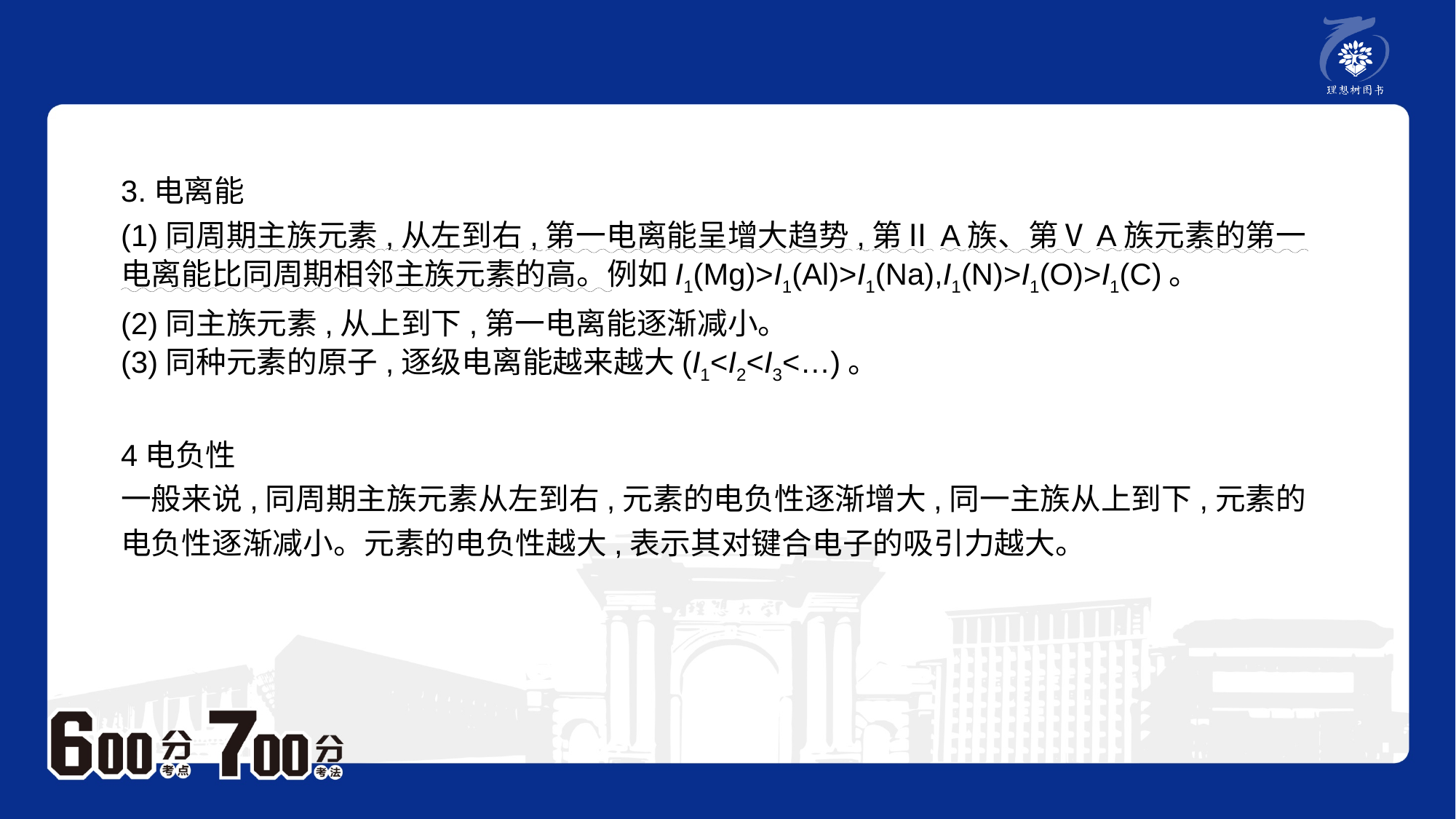

3.电离能
(1)同周期主族元素,从左到右,第一电离能呈增大趋势,第ⅡA族、第ⅤA族元素的第一电离能比同周期相邻主族元素的高。例如I1(Mg)>I1(Al)>I1(Na),I1(N)>I1(O)>I1(C)。
(2)同主族元素,从上到下,第一电离能逐渐减小。
(3)同种元素的原子,逐级电离能越来越大(I1<I2<I3<…)。

4电负性
一般来说,同周期主族元素从左到右,元素的电负性逐渐增大,同一主族从上到下,元素的电负性逐渐减小。元素的电负性越大,表示其对键合电子的吸引力越大。